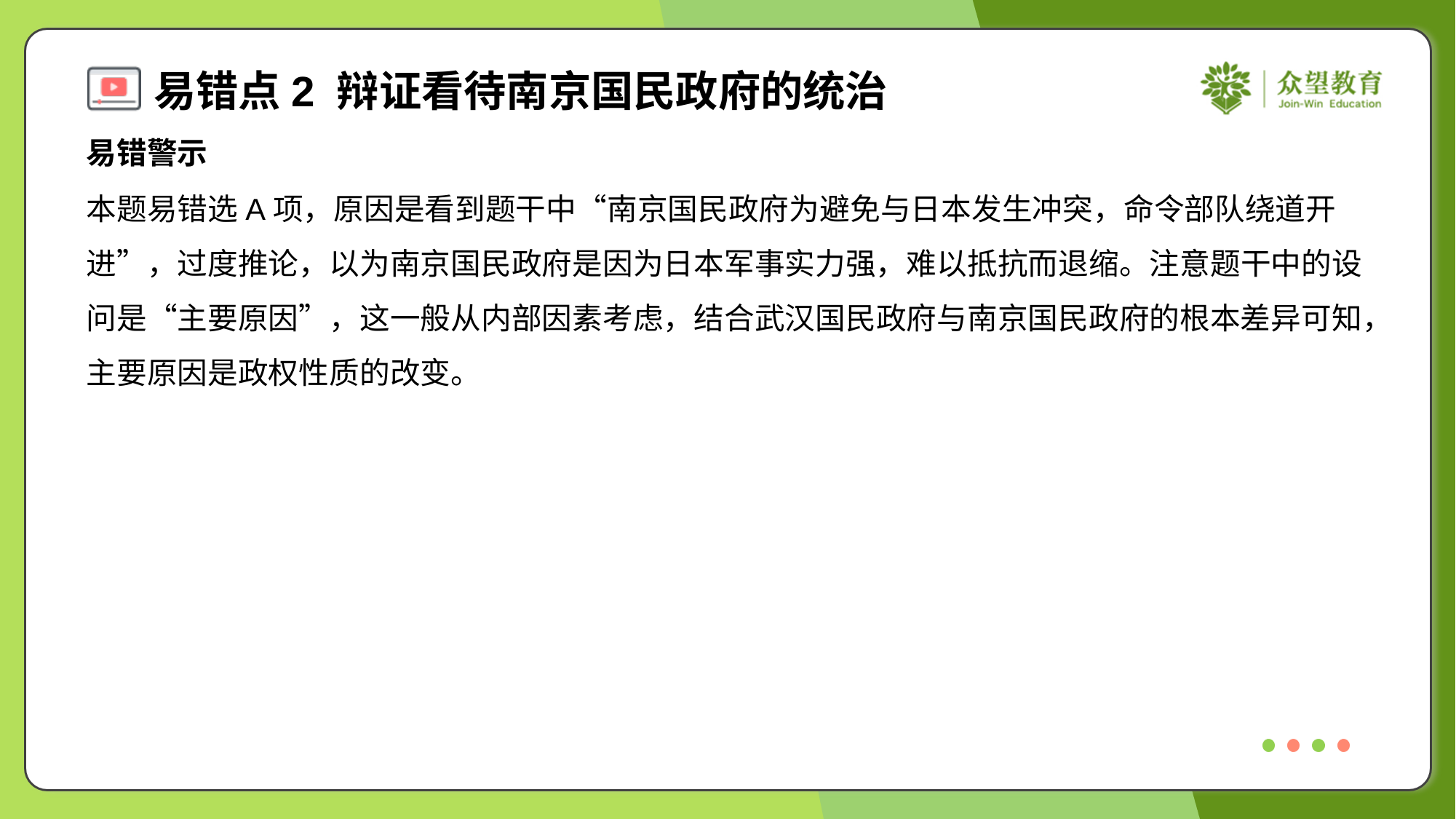

易错警示
本题易错选A项，原因是看到题干中“南京国民政府为避免与日本发生冲突，命令部队绕道开
进”，过度推论，以为南京国民政府是因为日本军事实力强，难以抵抗而退缩。注意题干中的设
问是“主要原因”，这一般从内部因素考虑，结合武汉国民政府与南京国民政府的根本差异可知，
主要原因是政权性质的改变。